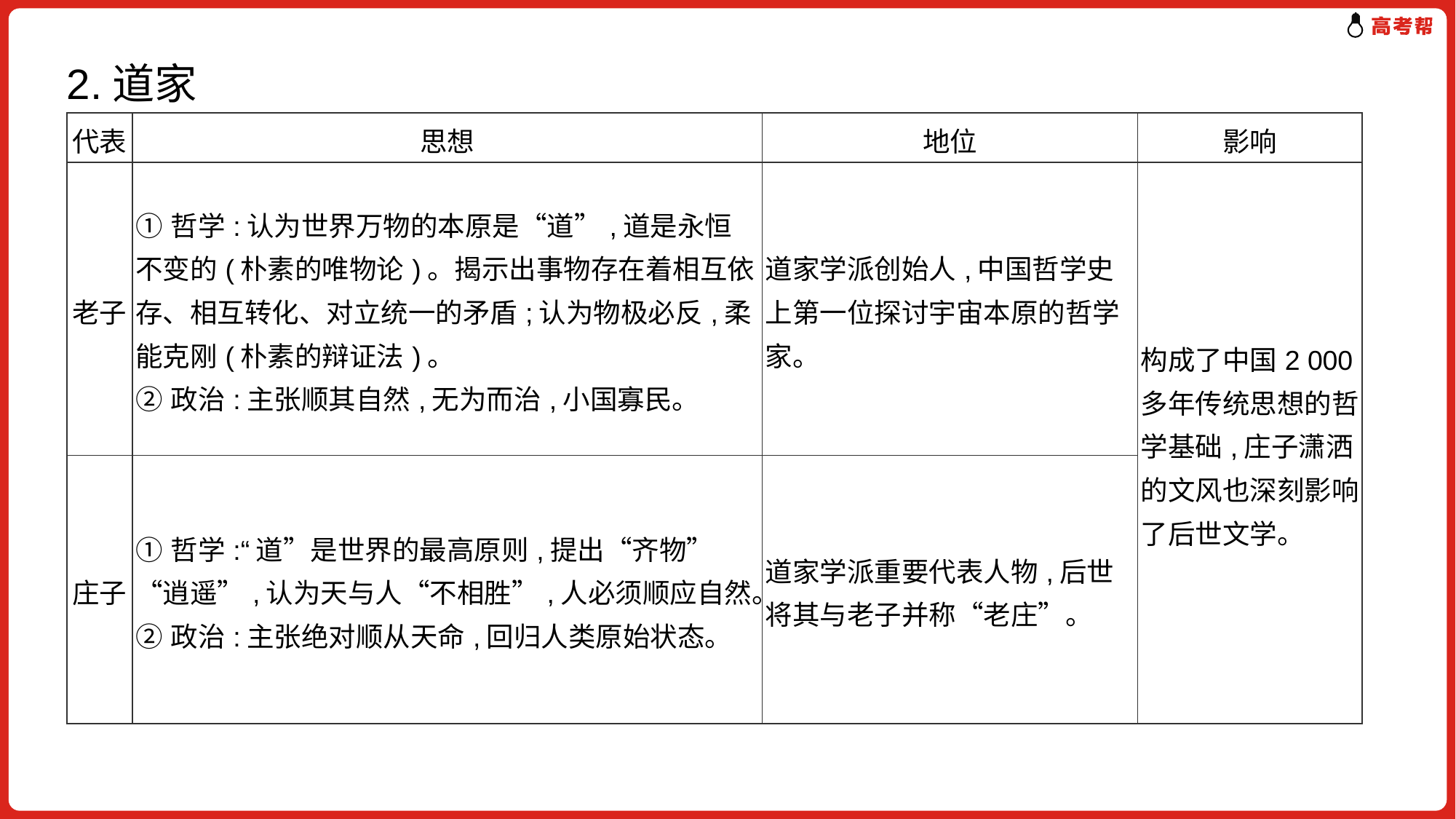

2.道家
| 代表 | 思想 | 地位 | 影响 |
| --- | --- | --- | --- |
| 老子 | ①哲学:认为世界万物的本原是“道”,道是永恒不变的(朴素的唯物论)。揭示出事物存在着相互依存、相互转化、对立统一的矛盾;认为物极必反,柔能克刚(朴素的辩证法)。 ②政治:主张顺其自然,无为而治,小国寡民。 | 道家学派创始人,中国哲学史上第一位探讨宇宙本原的哲学家。 | 构成了中国2 000多年传统思想的哲学基础,庄子潇洒的文风也深刻影响了后世文学。 |
| 庄子 | ①哲学:“道”是世界的最高原则,提出“齐物”“逍遥”,认为天与人“不相胜”,人必须顺应自然。 ②政治:主张绝对顺从天命,回归人类原始状态。 | 道家学派重要代表人物,后世将其与老子并称“老庄”。 |  |